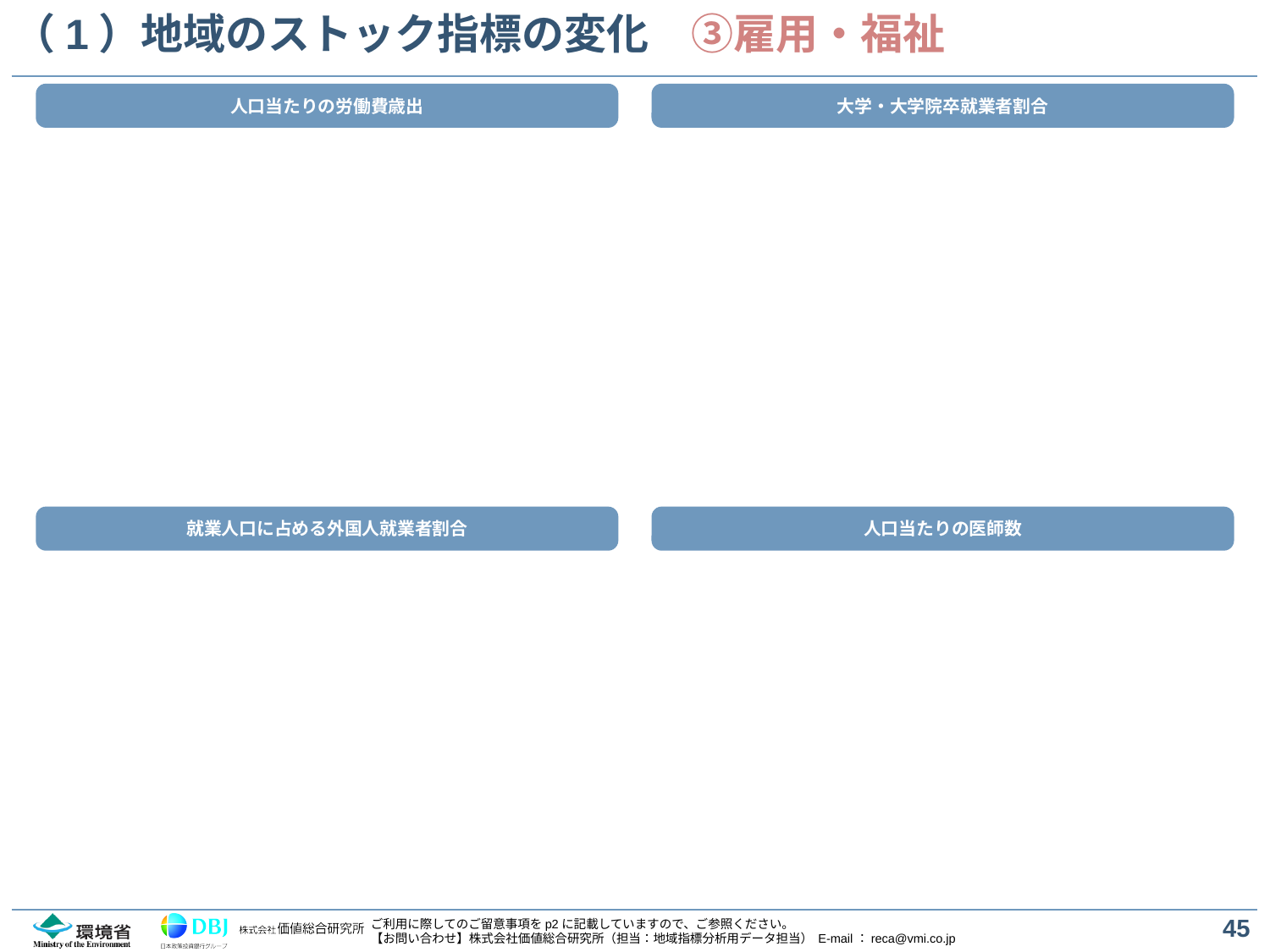

# （1）地域のストック指標の変化　③雇用・福祉
人口当たりの労働費歳出
大学・大学院卒就業者割合
就業人口に占める外国人就業者割合
人口当たりの医師数
45